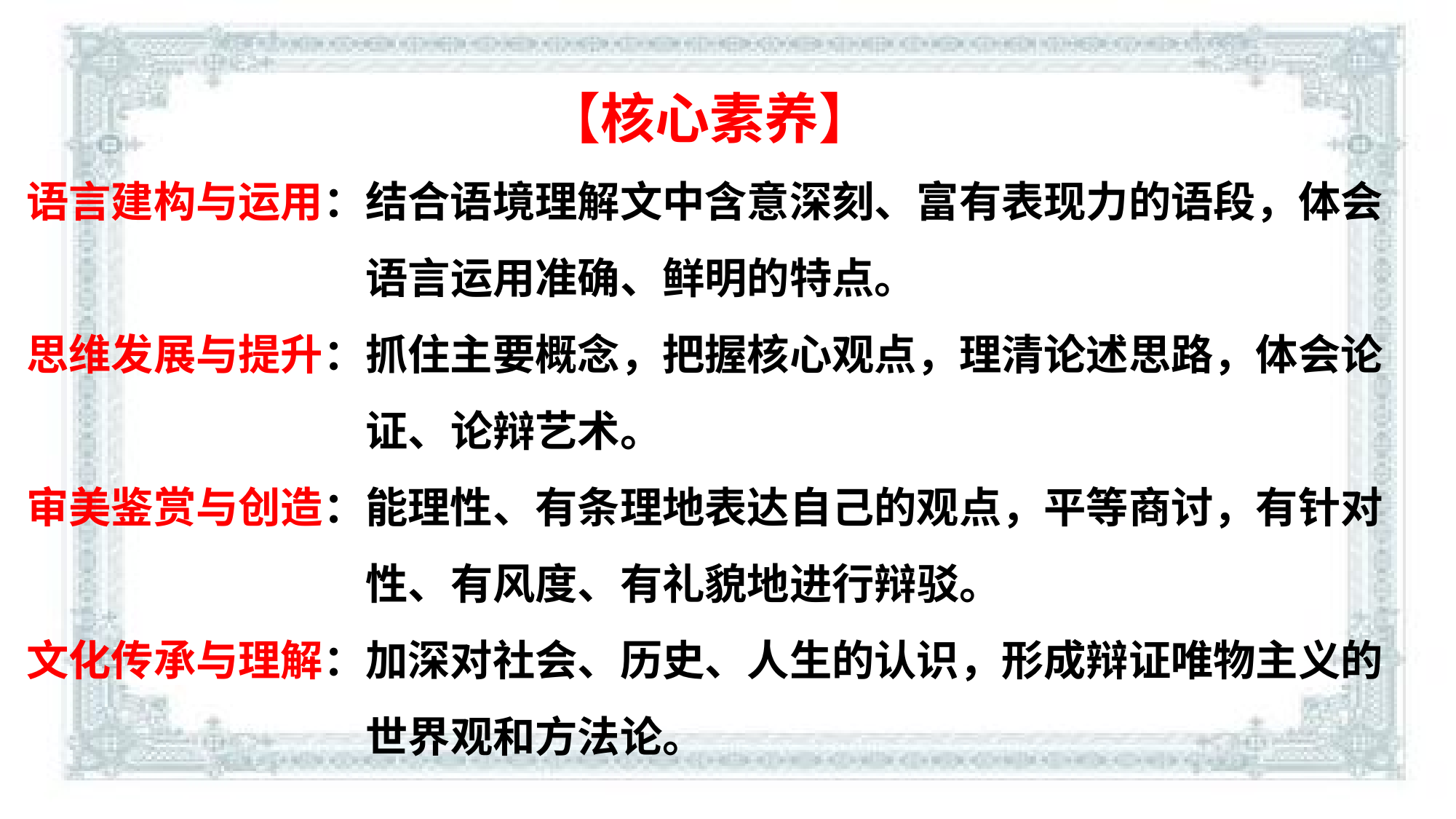

【核心素养】
语言建构与运用：结合语境理解文中含意深刻、富有表现力的语段，体会			 语言运用准确、鲜明的特点。
思维发展与提升：抓住主要概念，把握核心观点，理清论述思路，体会论			 证、论辩艺术。
审美鉴赏与创造：能理性、有条理地表达自己的观点，平等商讨，有针对			 性、有风度、有礼貌地进行辩驳。
文化传承与理解：加深对社会、历史、人生的认识，形成辩证唯物主义的			 世界观和方法论。